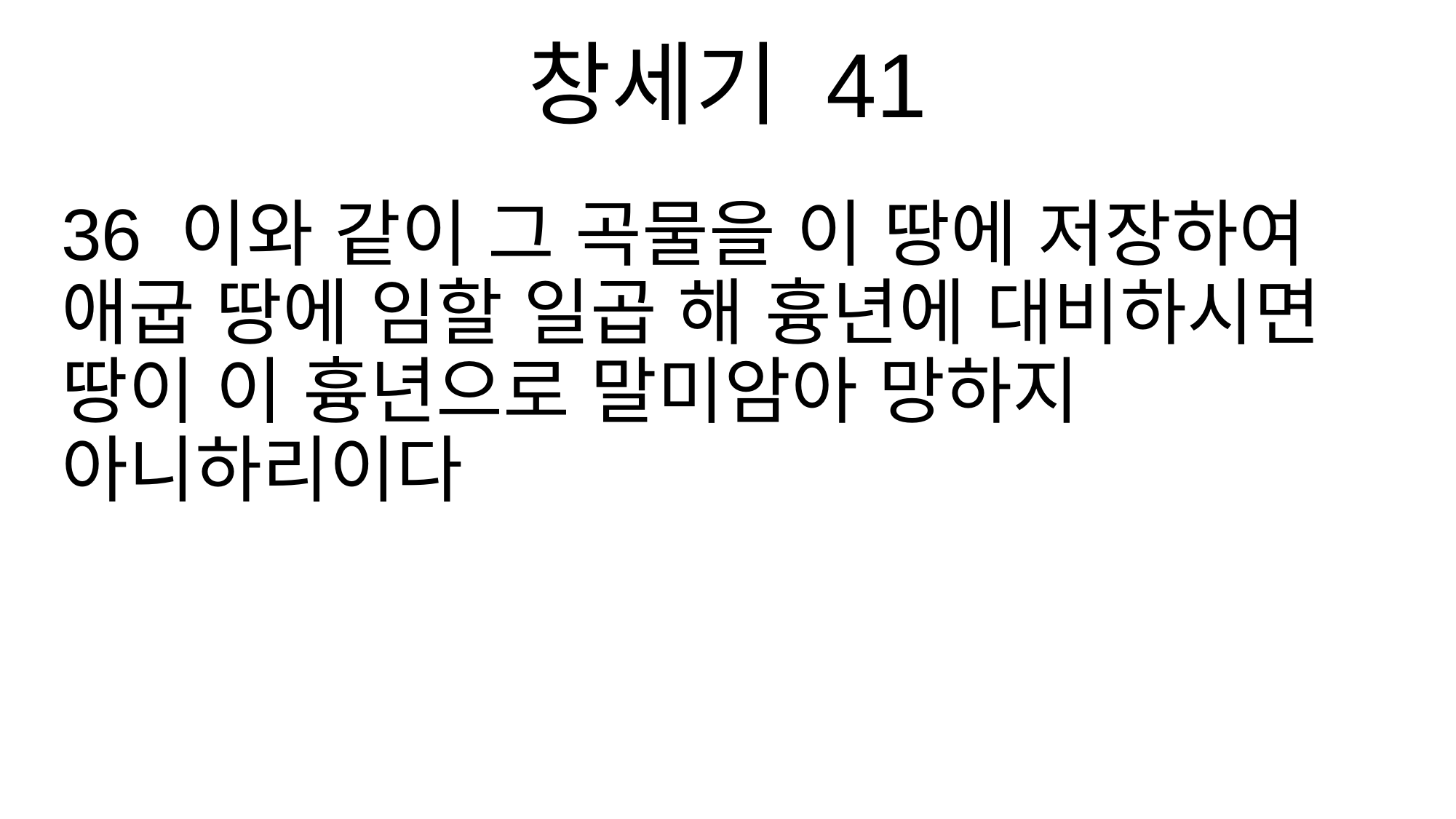

창세기 41
36 이와 같이 그 곡물을 이 땅에 저장하여 애굽 땅에 임할 일곱 해 흉년에 대비하시면 땅이 이 흉년으로 말미암아 망하지 아니하리이다